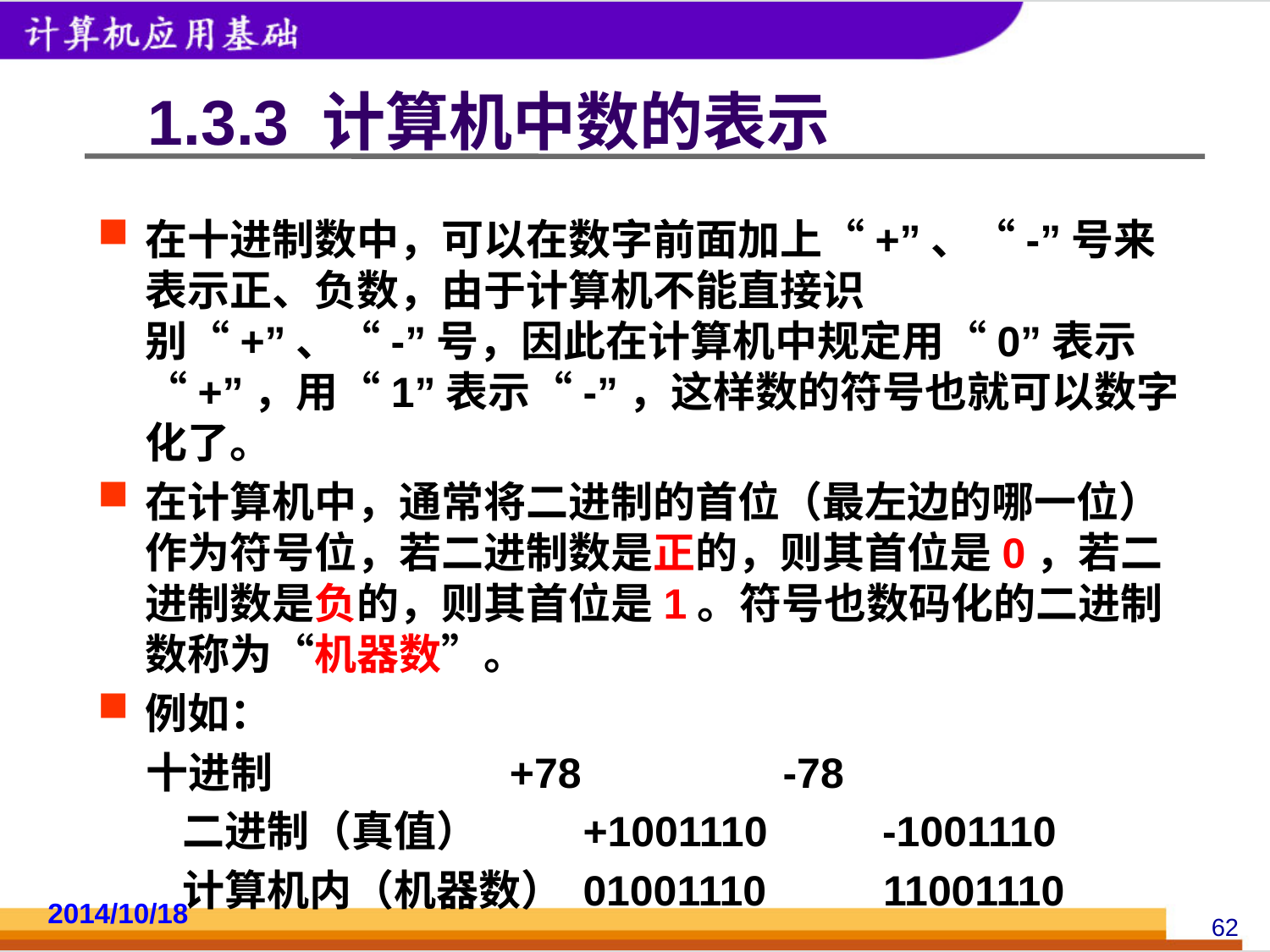

# 1.3.3 计算机中数的表示
在十进制数中，可以在数字前面加上“+”、“-”号来表示正、负数，由于计算机不能直接识别“+”、“-”号，因此在计算机中规定用“0”表示“+”，用“1”表示“-”，这样数的符号也就可以数字化了。
在计算机中，通常将二进制的首位（最左边的哪一位）作为符号位，若二进制数是正的，则其首位是0，若二进制数是负的，则其首位是1。符号也数码化的二进制数称为“机器数”。
例如：
    十进制 　　　　     +78 　　　　-78
　　二进制（真值） 　　+1001110　　 -1001110
　　计算机内（机器数） 01001110 　　11001110

2014/10/18